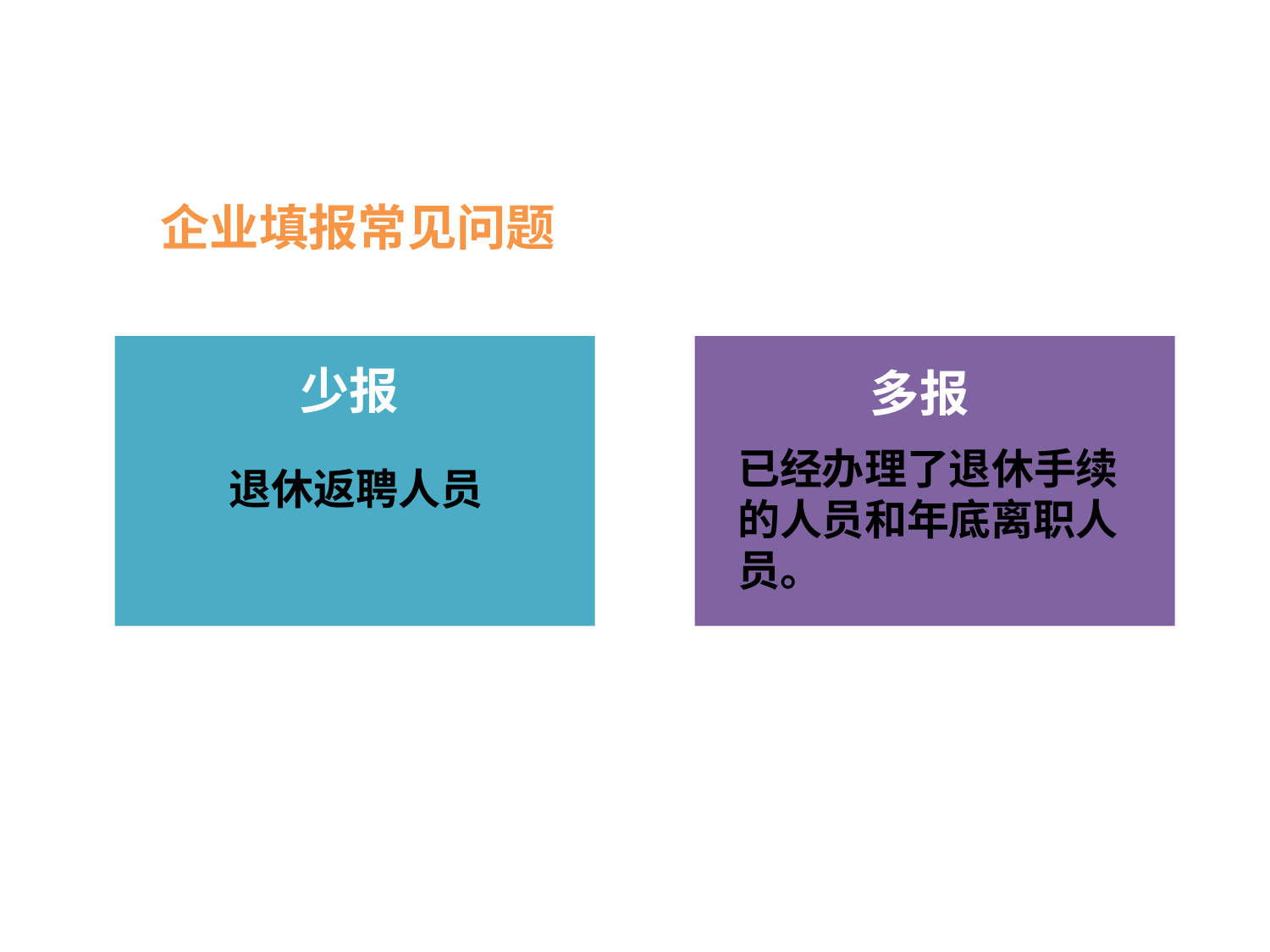

企业填报常见问题

少报
多报
已经办理了退休手续的人员和年底离职人员。
退休返聘人员